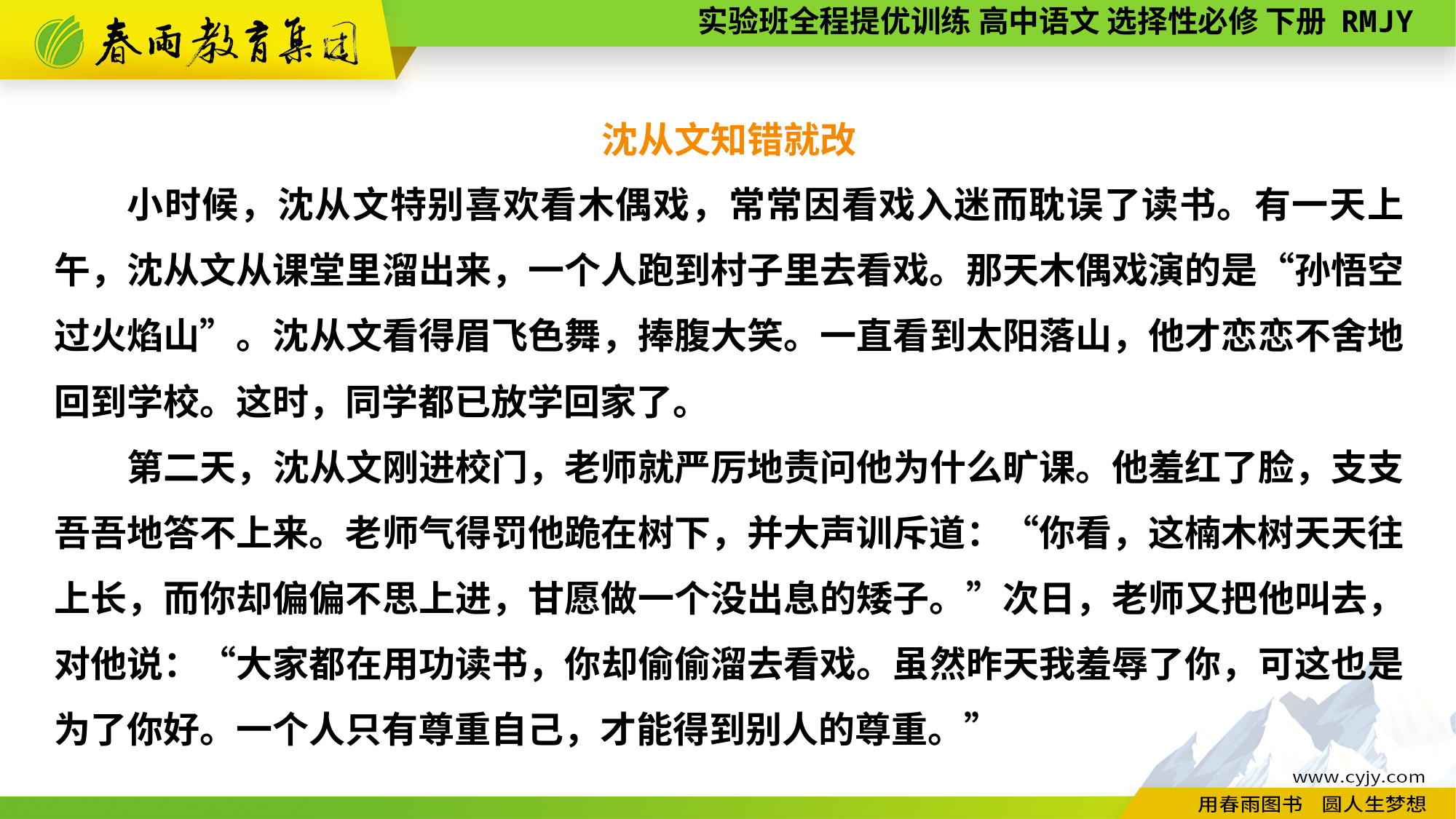

沈从文知错就改
小时候，沈从文特别喜欢看木偶戏，常常因看戏入迷而耽误了读书。有一天上午，沈从文从课堂里溜出来，一个人跑到村子里去看戏。那天木偶戏演的是“孙悟空过火焰山”。沈从文看得眉飞色舞，捧腹大笑。一直看到太阳落山，他才恋恋不舍地回到学校。这时，同学都已放学回家了。
第二天，沈从文刚进校门，老师就严厉地责问他为什么旷课。他羞红了脸，支支吾吾地答不上来。老师气得罚他跪在树下，并大声训斥道：“你看，这楠木树天天往上长，而你却偏偏不思上进，甘愿做一个没出息的矮子。”次日，老师又把他叫去，对他说：“大家都在用功读书，你却偷偷溜去看戏。虽然昨天我羞辱了你，可这也是为了你好。一个人只有尊重自己，才能得到别人的尊重。”